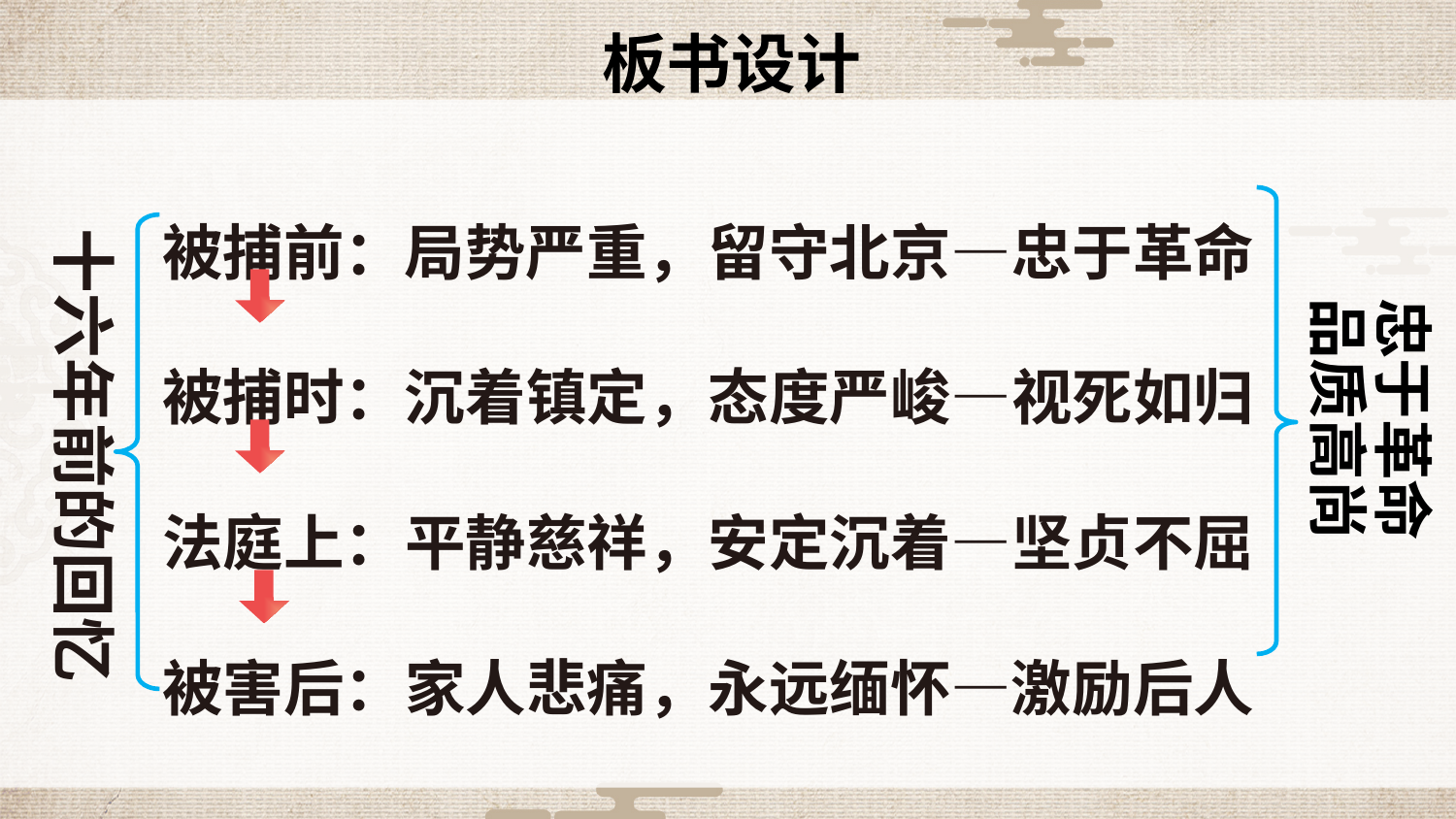

板书设计
被捕前：局势严重，留守北京—忠于革命
被捕时：沉着镇定，态度严峻—视死如归
法庭上：平静慈祥，安定沉着—坚贞不屈
被害后：家人悲痛，永远缅怀—激励后人

十六年前的回忆

忠于革命
品质高尚